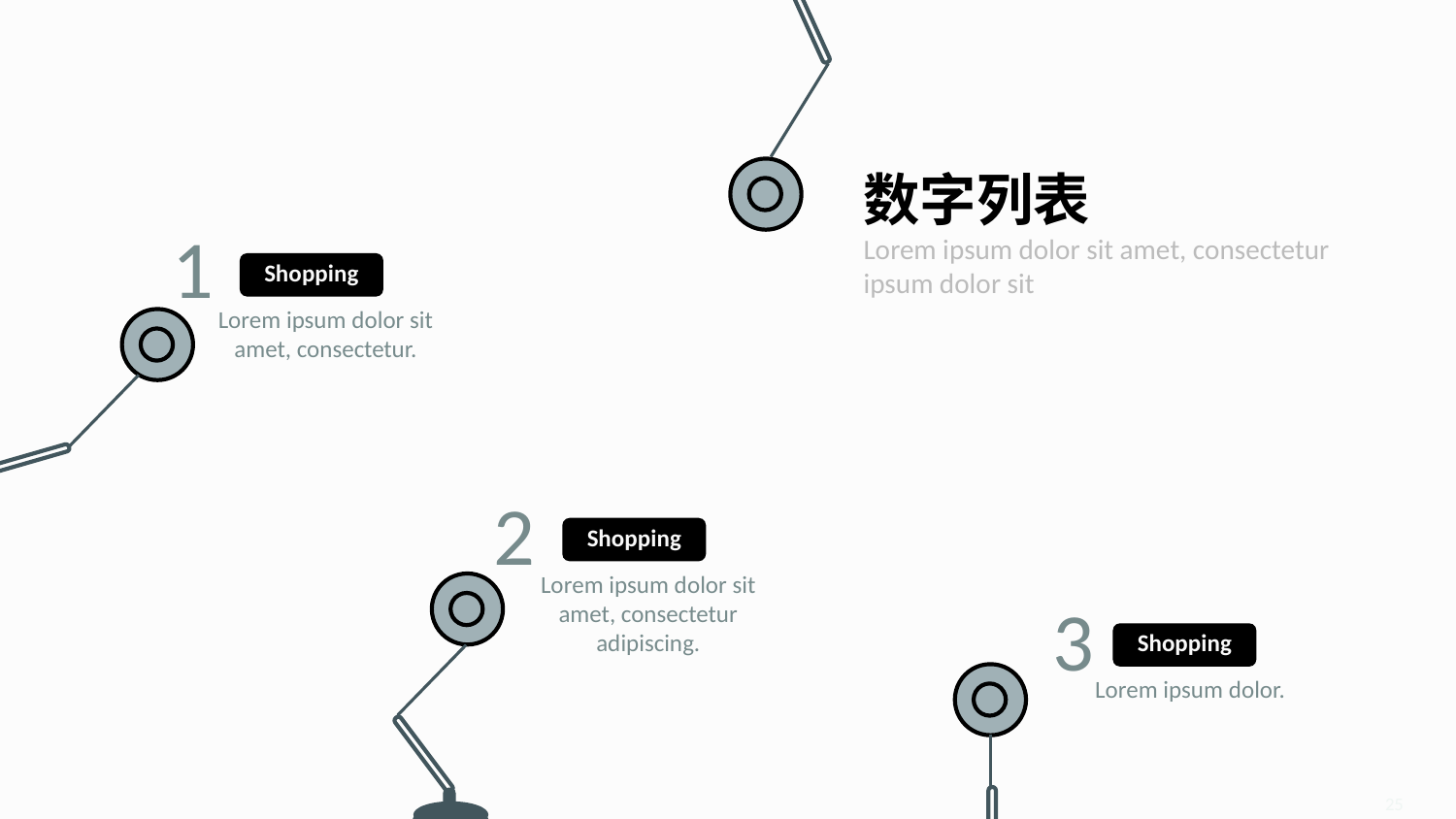

数字列表
Lorem ipsum dolor sit amet, consectetur ipsum dolor sit

1
Shopping

Lorem ipsum dolor sit amet, consectetur.

2
Shopping

Lorem ipsum dolor sit amet, consectetur adipiscing.

3
Shopping

Lorem ipsum dolor.